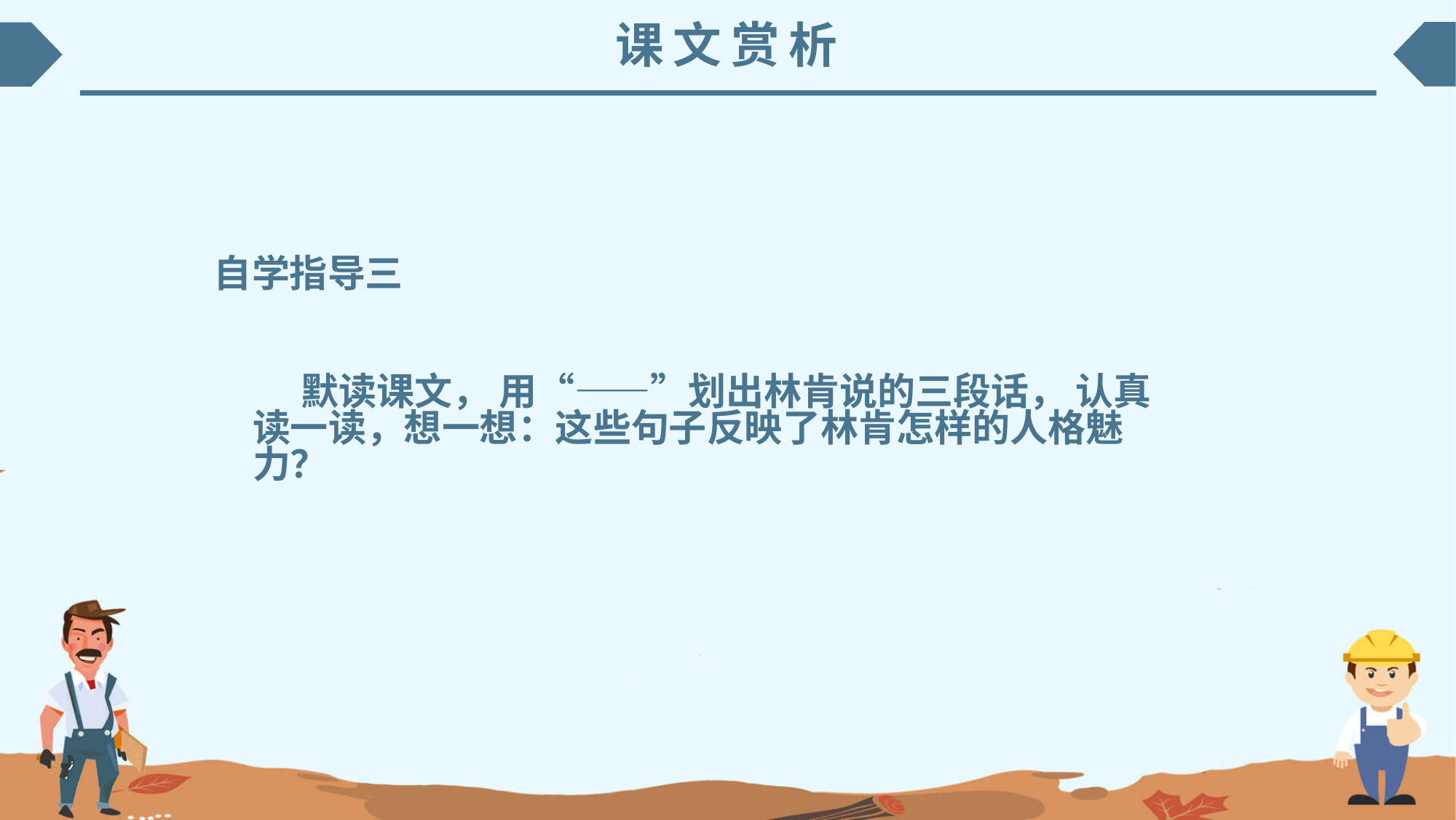

课文赏析

自学指导三
           默读课文， 用“——”划出林肯说的三段话， 认真读一读，想一想：这些句子反映了林肯怎样的人格魅力？